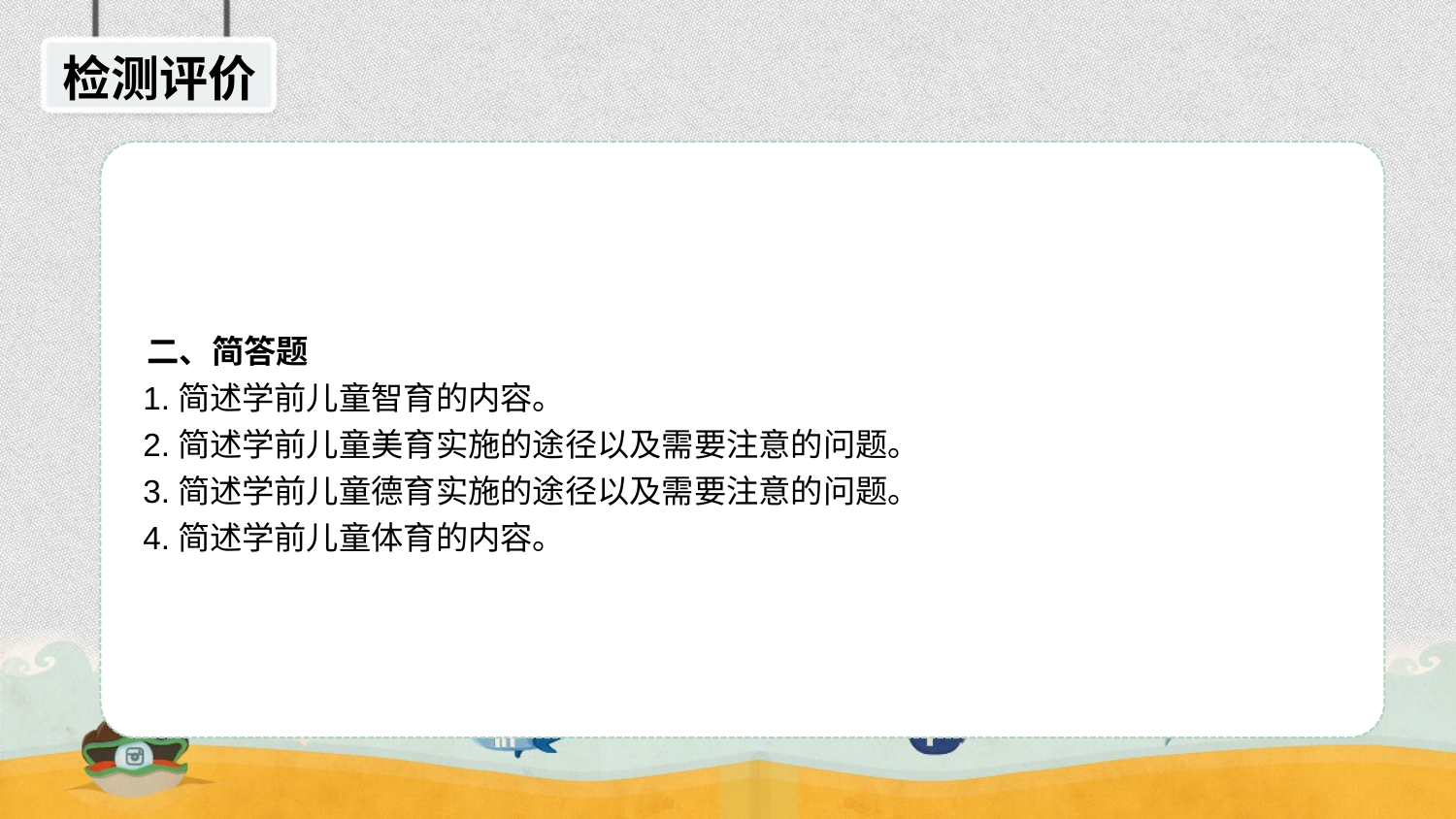

检测评价

  二、简答题
  1.简述学前儿童智育的内容。
  2.简述学前儿童美育实施的途径以及需要注意的问题。
  3.简述学前儿童德育实施的途径以及需要注意的问题。
  4.简述学前儿童体育的内容。